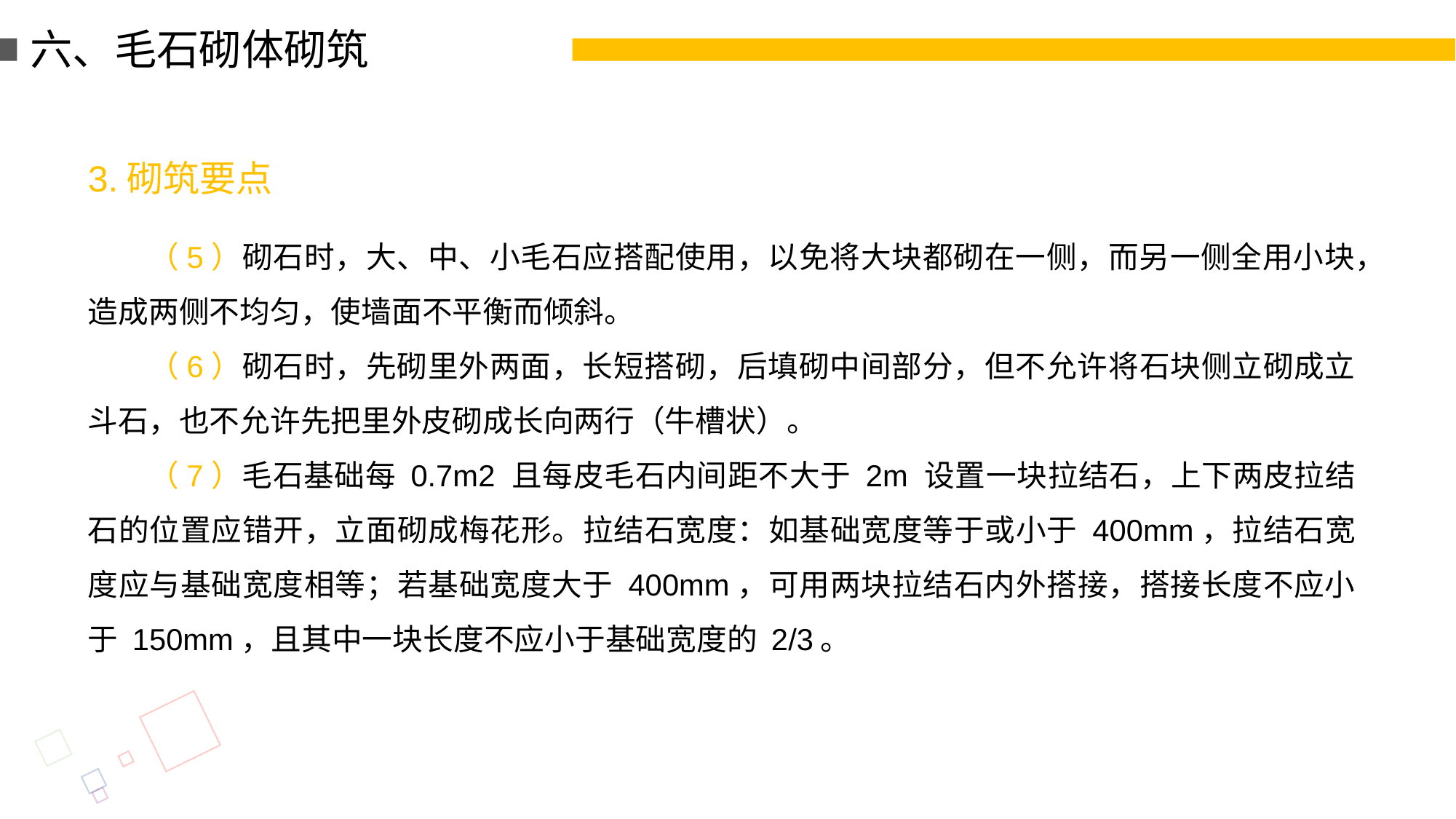

六、毛石砌体砌筑
3.砌筑要点
（5）砌石时，大、中、小毛石应搭配使用，以免将大块都砌在一侧，而另一侧全用小块，造成两侧不均匀，使墙面不平衡而倾斜。
（6）砌石时，先砌里外两面，长短搭砌，后填砌中间部分，但不允许将石块侧立砌成立斗石，也不允许先把里外皮砌成长向两行（牛槽状）。
（7）毛石基础每 0.7m2 且每皮毛石内间距不大于 2m 设置一块拉结石，上下两皮拉结石的位置应错开，立面砌成梅花形。拉结石宽度：如基础宽度等于或小于 400mm，拉结石宽度应与基础宽度相等；若基础宽度大于 400mm，可用两块拉结石内外搭接，搭接长度不应小于 150mm，且其中一块长度不应小于基础宽度的 2/3。